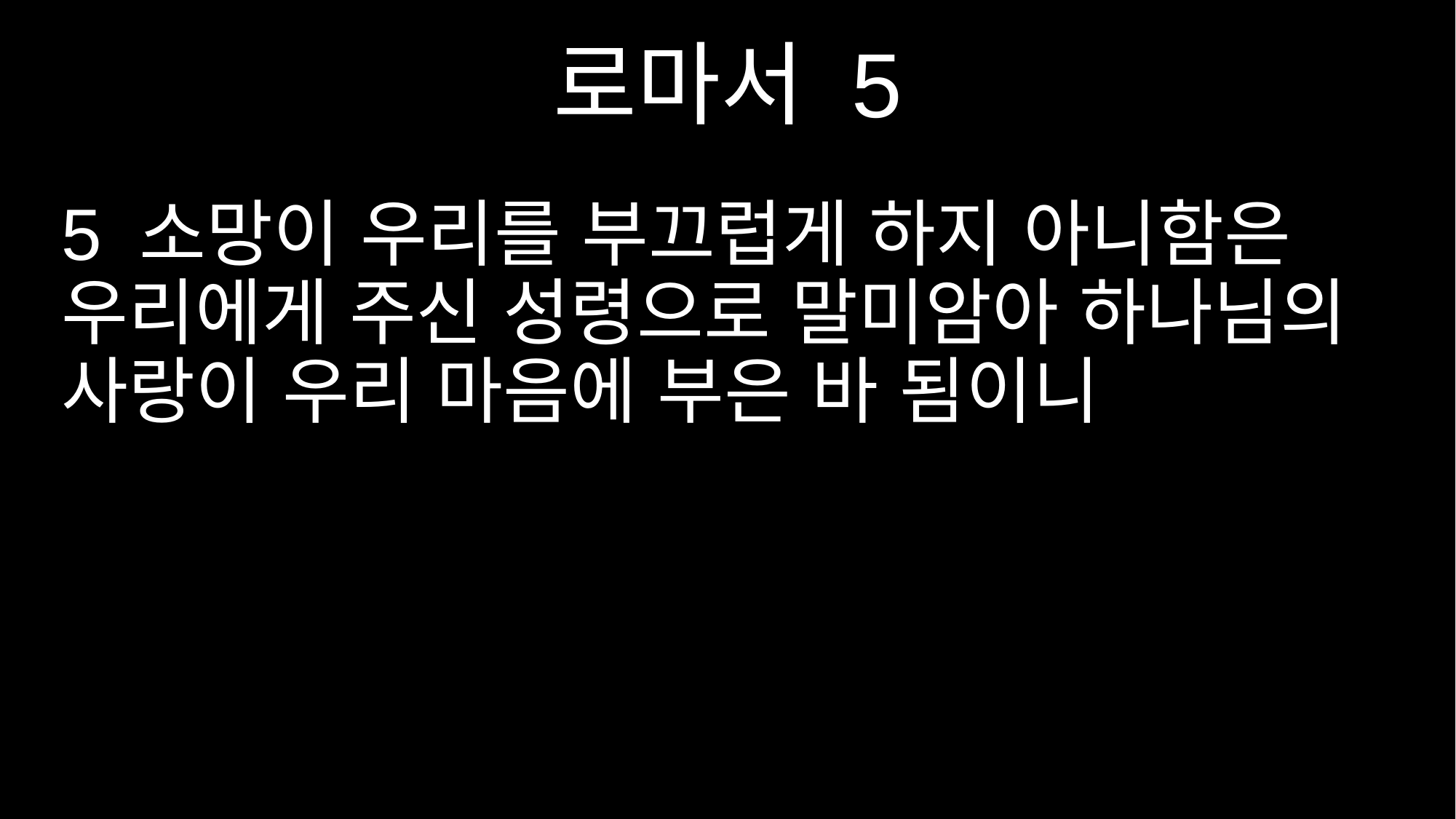

로마서 5
5 소망이 우리를 부끄럽게 하지 아니함은 우리에게 주신 성령으로 말미암아 하나님의 사랑이 우리 마음에 부은 바 됨이니